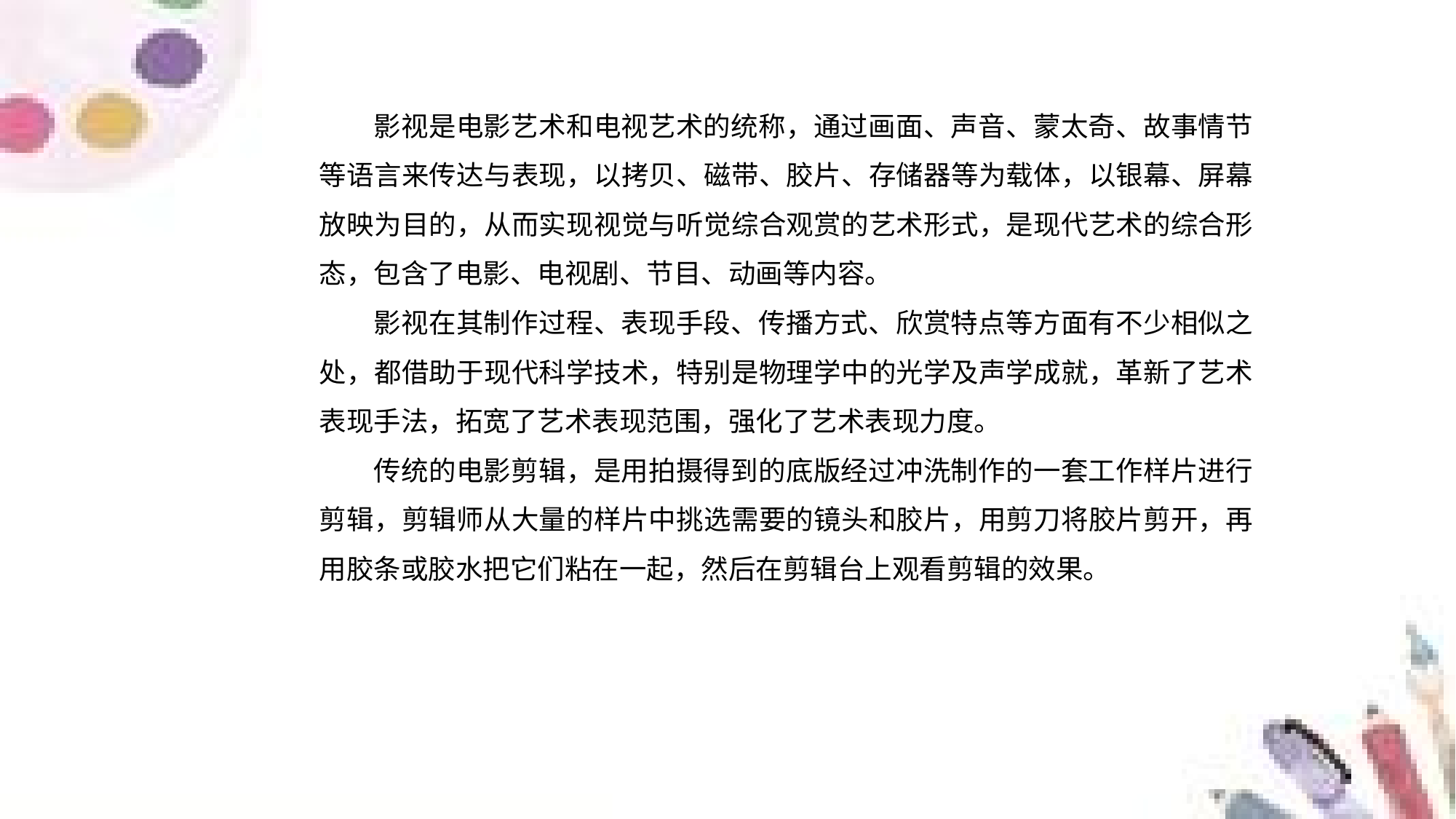

影视是电影艺术和电视艺术的统称，通过画面、声音、蒙太奇、故事情节等语言来传达与表现，以拷贝、磁带、胶片、存储器等为载体，以银幕、屏幕放映为目的，从而实现视觉与听觉综合观赏的艺术形式，是现代艺术的综合形态，包含了电影、电视剧、节目、动画等内容。
影视在其制作过程、表现手段、传播方式、欣赏特点等方面有不少相似之处，都借助于现代科学技术，特别是物理学中的光学及声学成就，革新了艺术表现手法，拓宽了艺术表现范围，强化了艺术表现力度。
传统的电影剪辑，是用拍摄得到的底版经过冲洗制作的一套工作样片进行剪辑，剪辑师从大量的样片中挑选需要的镜头和胶片，用剪刀将胶片剪开，再用胶条或胶水把它们粘在一起，然后在剪辑台上观看剪辑的效果。
6